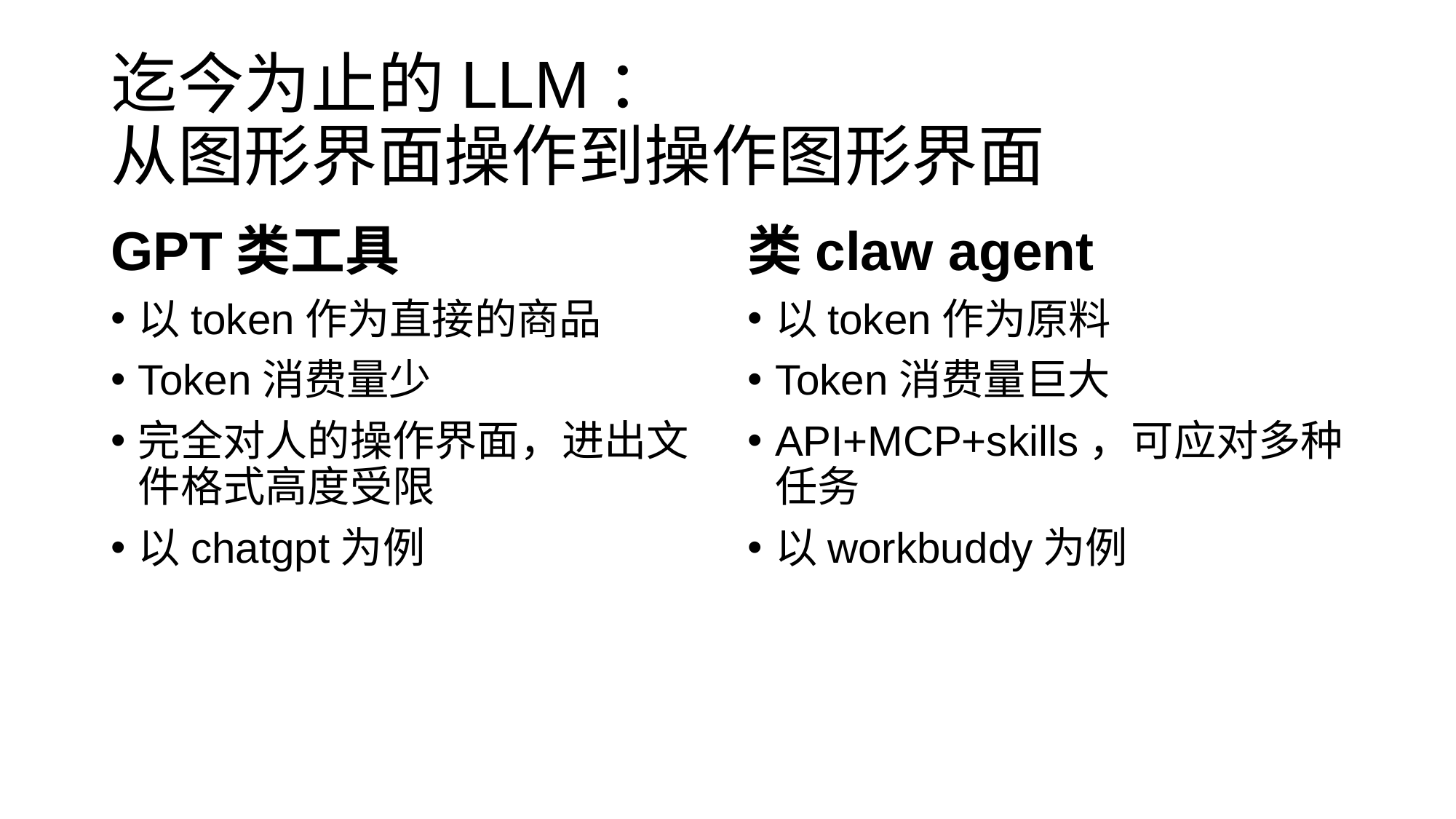

# 迄今为止的LLM： 从图形界面操作到操作图形界面
GPT类工具
以token作为直接的商品
Token消费量少
完全对人的操作界面，进出文件格式高度受限
以chatgpt为例
类claw agent
以token作为原料
Token消费量巨大
API+MCP+skills，可应对多种任务
以workbuddy为例